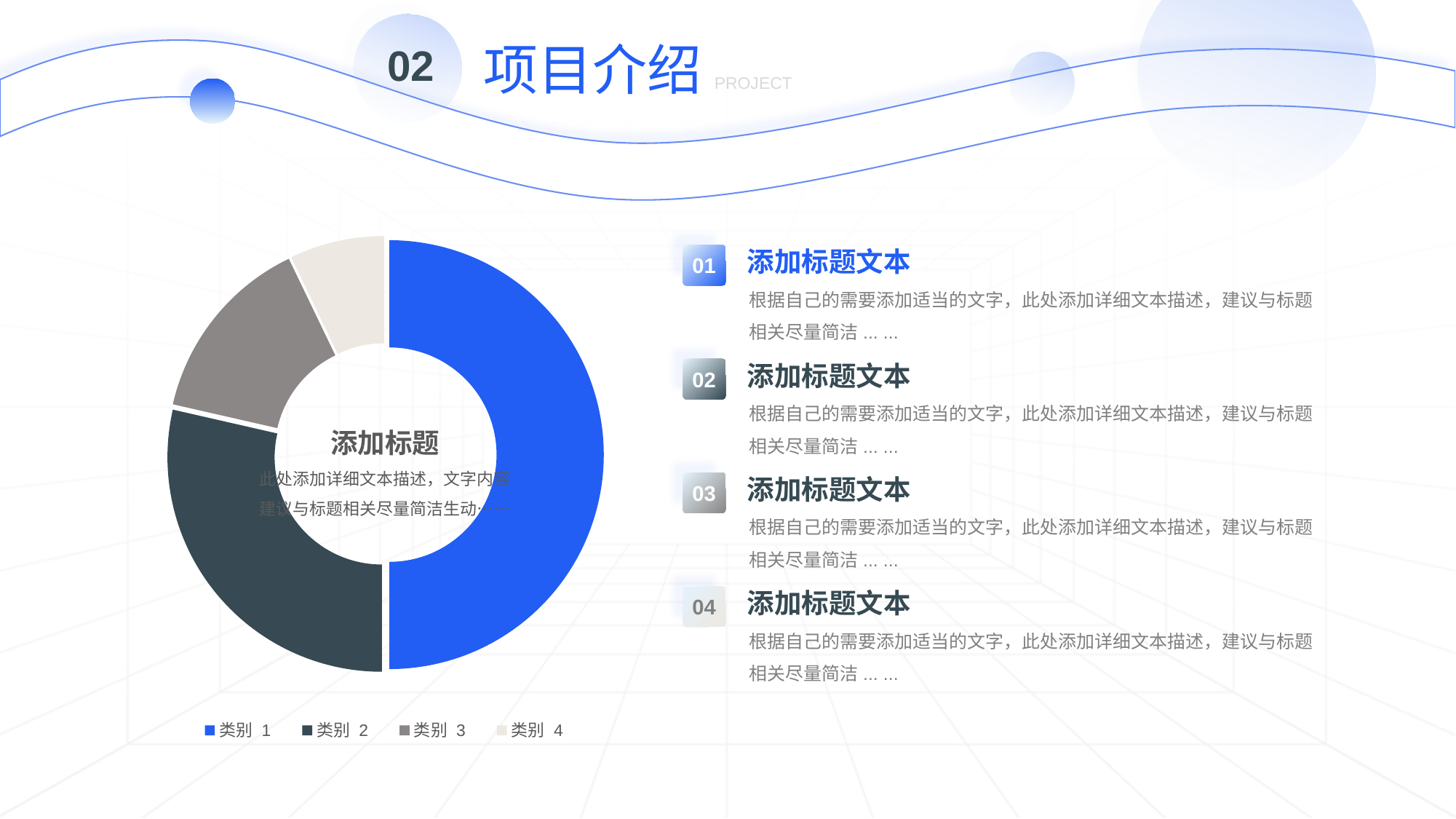

项目介绍
02
PROJECT

### Chart

| Category | Sales |
|---|---|
| 类别 1 | 700.0 |
| 类别 2 | 400.0 |
| 类别 3 | 200.0 |
| 类别 4 | 100.0 |
01
添加标题文本
根据自己的需要添加适当的文字，此处添加详细文本描述，建议与标题相关尽量简洁... ...

02
添加标题文本
根据自己的需要添加适当的文字，此处添加详细文本描述，建议与标题相关尽量简洁... ...
添加标题
此处添加详细文本描述，文字内容建议与标题相关尽量简洁生动……

03
添加标题文本
根据自己的需要添加适当的文字，此处添加详细文本描述，建议与标题相关尽量简洁... ...

04
添加标题文本
根据自己的需要添加适当的文字，此处添加详细文本描述，建议与标题相关尽量简洁... ...